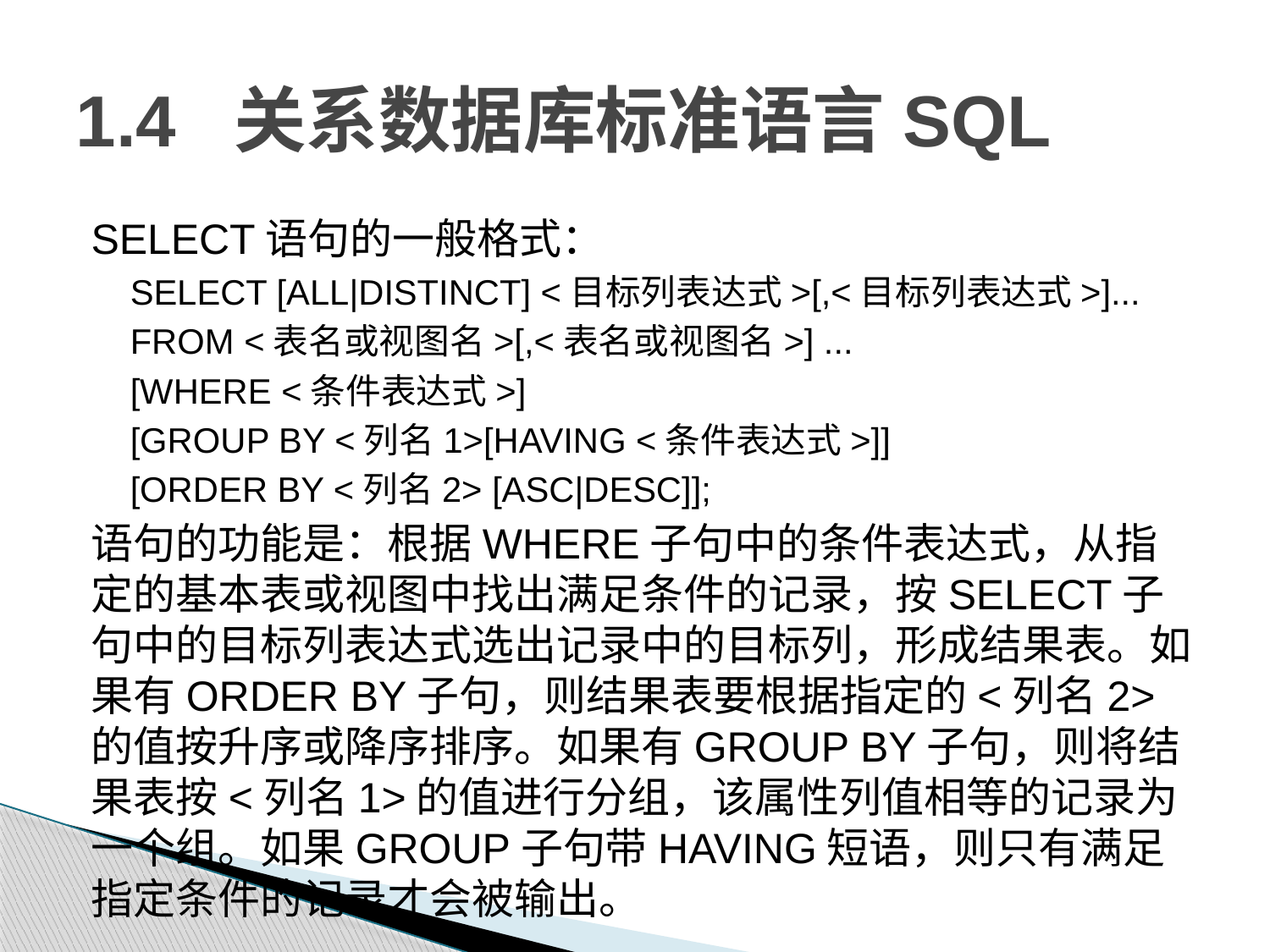

# 1.4  关系数据库标准语言SQL
SELECT语句的一般格式：
    SELECT [ALL|DISTINCT] <目标列表达式>[,<目标列表达式>]...
    FROM <表名或视图名>[,<表名或视图名>] ...
    [WHERE <条件表达式>]
    [GROUP BY <列名1>[HAVING <条件表达式>]]
    [ORDER BY <列名2> [ASC|DESC]];
语句的功能是：根据WHERE子句中的条件表达式，从指定的基本表或视图中找出满足条件的记录，按SELECT子句中的目标列表达式选出记录中的目标列，形成结果表。如果有ORDER BY子句，则结果表要根据指定的<列名2>的值按升序或降序排序。如果有GROUP BY子句，则将结果表按<列名1>的值进行分组，该属性列值相等的记录为一个组。如果GROUP子句带HAVING短语，则只有满足指定条件的记录才会被输出。